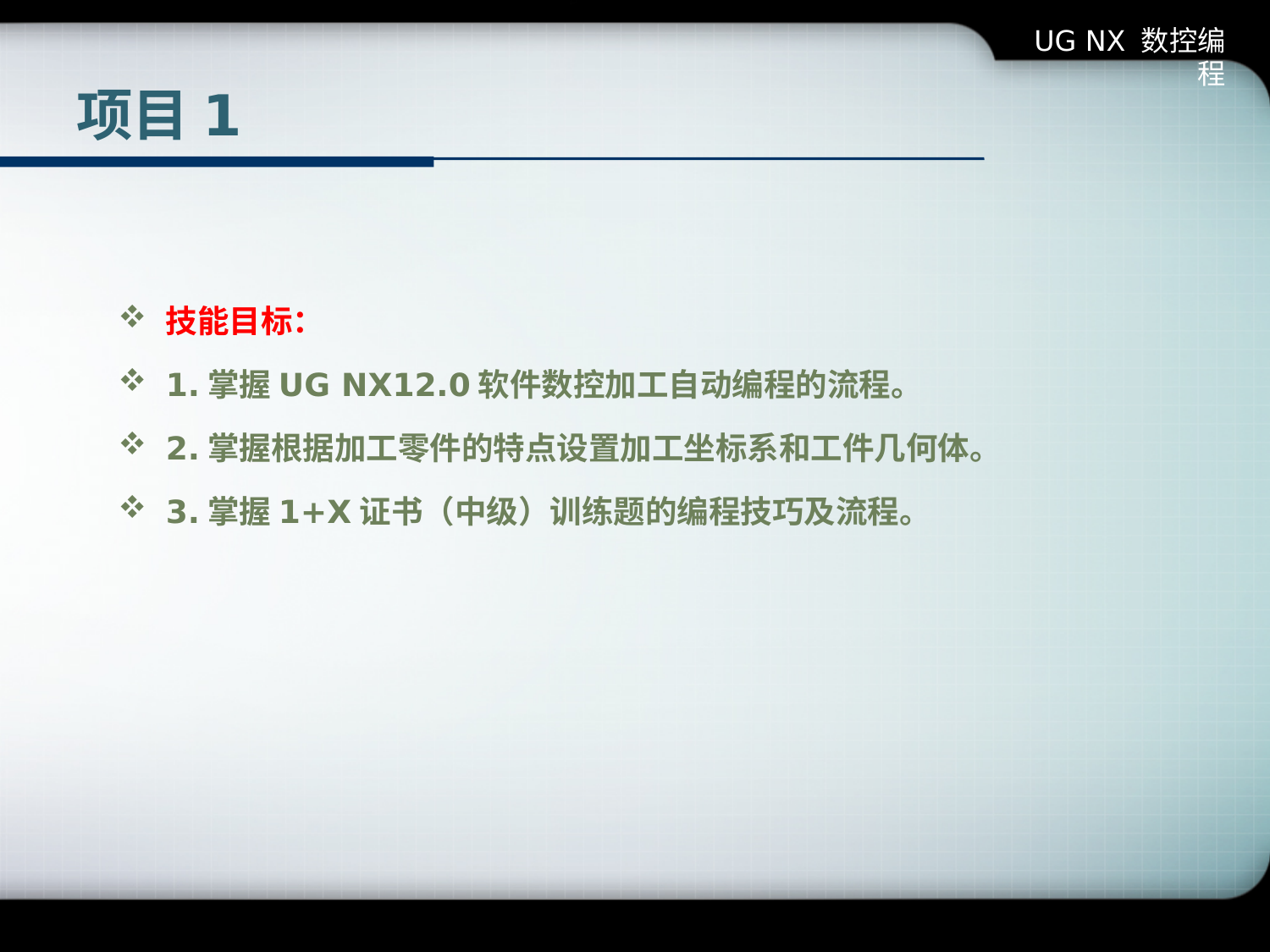

UG NX 数控编程
# 项目1

技能目标：
1.掌握UG NX12.0软件数控加工自动编程的流程。
2.掌握根据加工零件的特点设置加工坐标系和工件几何体。
3.掌握1+X证书（中级）训练题的编程技巧及流程。